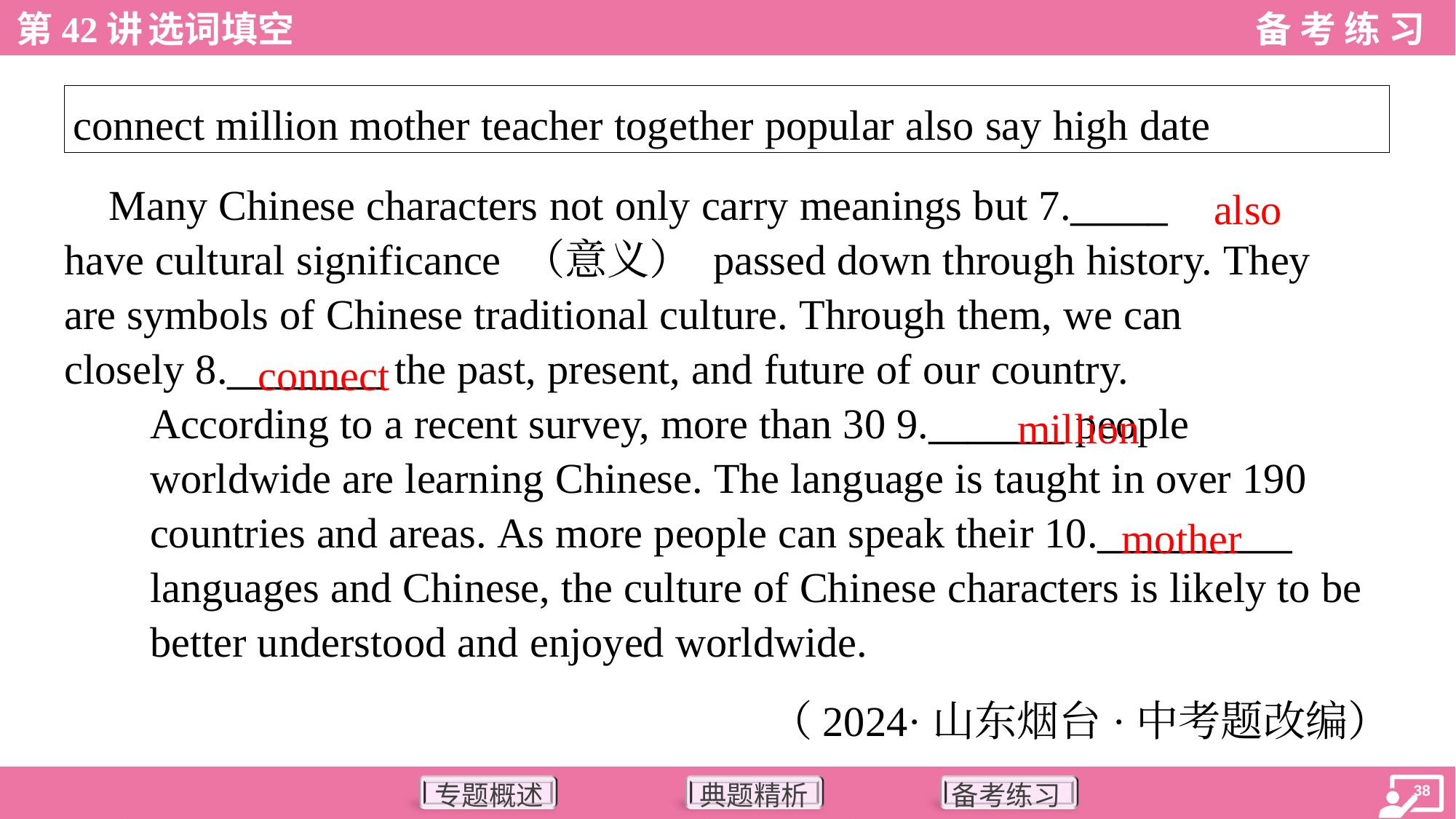

| connect million mother teacher together popular also say high date |
| --- |
also
    Many Chinese characters not only carry meanings but 7._____
have cultural significance （意义） passed down through history. They
are symbols of Chinese traditional culture. Through them, we can
closely 8.________ the past, present, and future of our country.
According to a recent survey, more than 30 9._______ people
worldwide are learning Chinese. The language is taught in over 190
countries and areas. As more people can speak their 10.__________
languages and Chinese, the culture of Chinese characters is likely to be
better understood and enjoyed worldwide.
connect
million
mother
（2024·山东烟台·中考题改编）